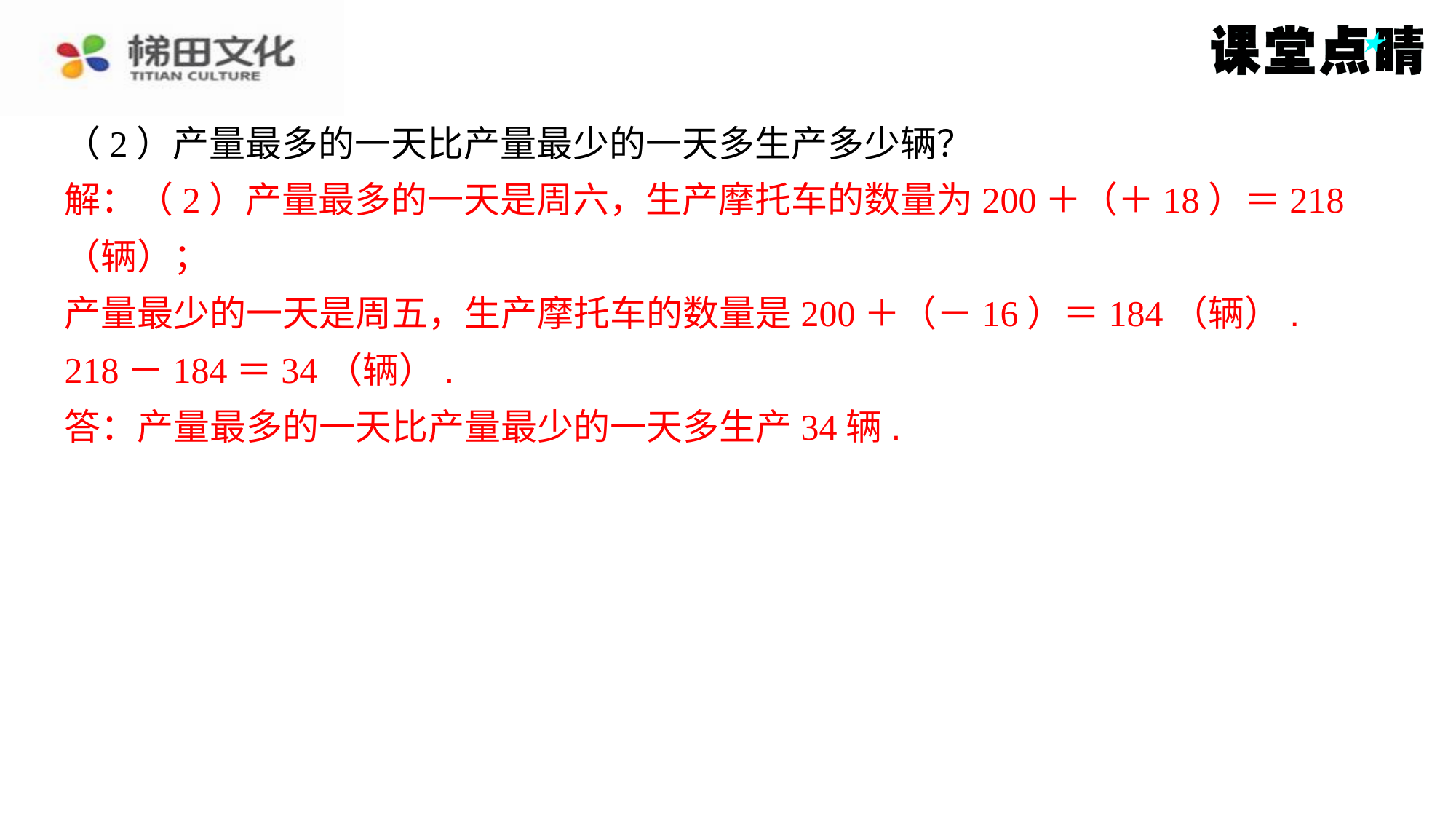

（2）产量最多的一天比产量最少的一天多生产多少辆？
解：（2）产量最多的一天是周六，生产摩托车的数量为200＋（＋18）＝218
（辆）；
产量最少的一天是周五，生产摩托车的数量是200＋（－16）＝184（辆）.
218－184＝34（辆）.
答：产量最多的一天比产量最少的一天多生产34辆.
解：（2）产量最多的一天是周六，生产摩托车的数量为200＋（＋18）＝218
（辆）；
产量最少的一天是周五，生产摩托车的数量是200＋（－16）＝184（辆）.
218－184＝34（辆）.
答：产量最多的一天比产量最少的一天多生产34辆.